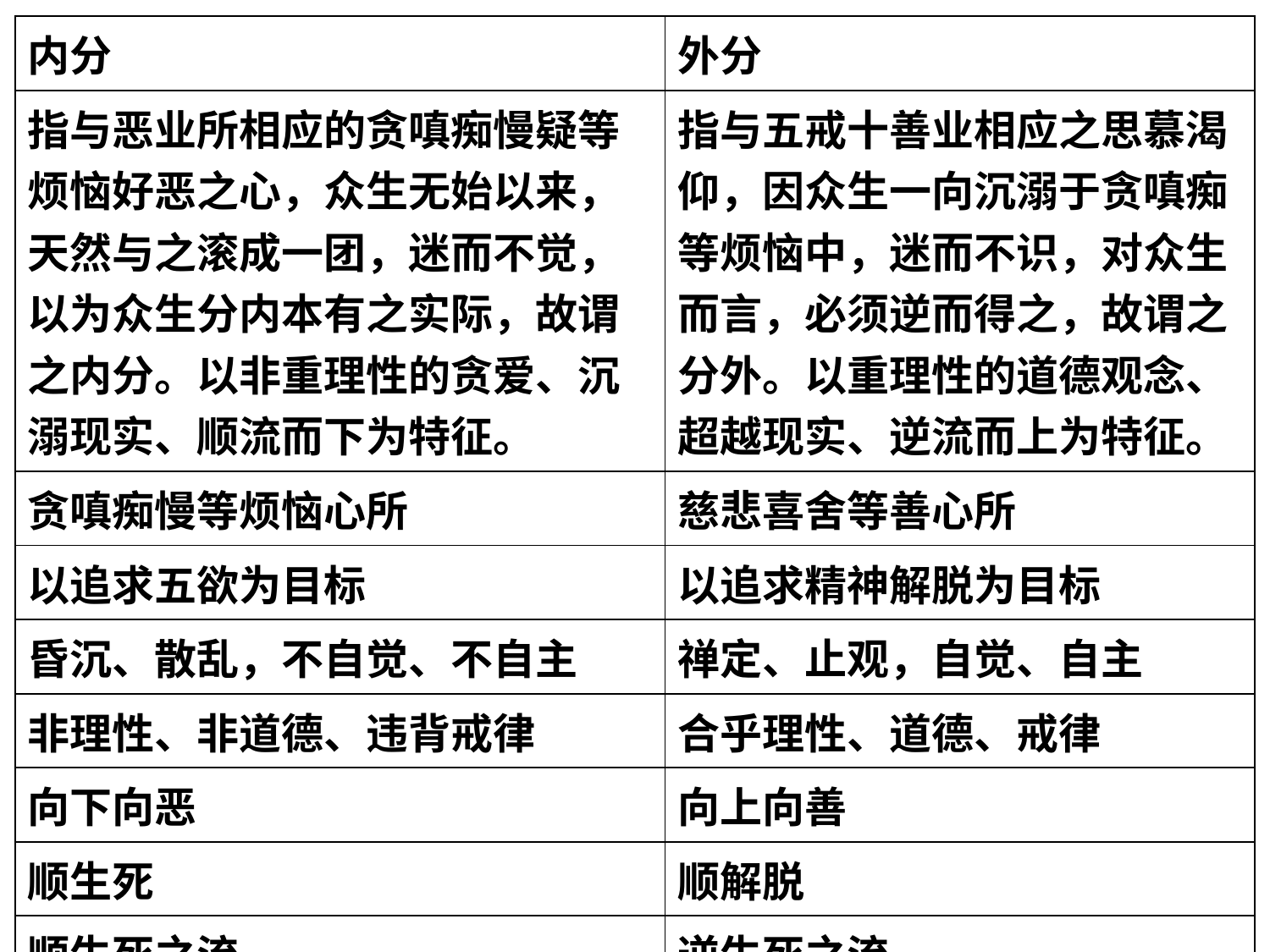

| 内分 | 外分 |
| --- | --- |
| 指与恶业所相应的贪嗔痴慢疑等烦恼好恶之心，众生无始以来，天然与之滚成一团，迷而不觉，以为众生分内本有之实际，故谓之内分。以非重理性的贪爱、沉溺现实、顺流而下为特征。 | 指与五戒十善业相应之思慕渴仰，因众生一向沉溺于贪嗔痴等烦恼中，迷而不识，对众生而言，必须逆而得之，故谓之分外。以重理性的道德观念、超越现实、逆流而上为特征。 |
| 贪嗔痴慢等烦恼心所 | 慈悲喜舍等善心所 |
| 以追求五欲为目标 | 以追求精神解脱为目标 |
| 昏沉、散乱，不自觉、不自主 | 禅定、止观，自觉、自主 |
| 非理性、非道德、违背戒律 | 合乎理性、道德、戒律 |
| 向下向恶 | 向上向善 |
| 顺生死 | 顺解脱 |
| 顺生死之流 | 逆生死之流 |
| 下堕三恶道 | 飞升三善道乃至出三界 |